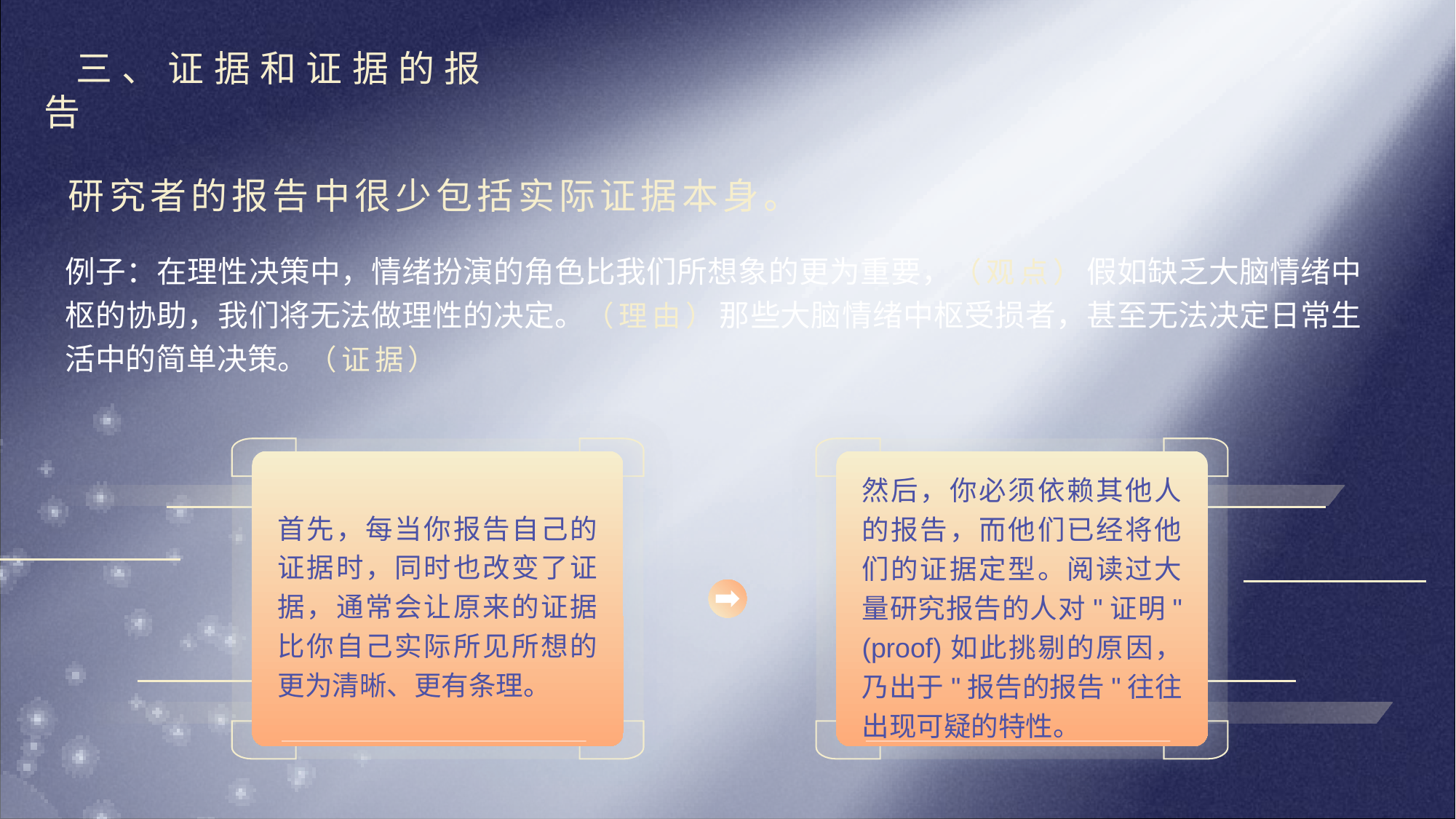

三、证据和证据的报告
研究者的报告中很少包括实际证据本身。
例子：在理性决策中，情绪扮演的角色比我们所想象的更为重要，（观点）假如缺乏大脑情绪中枢的协助，我们将无法做理性的决定。（理由）那些大脑情绪中枢受损者，甚至无法决定日常生活中的简单决策。（证据）

然后，你必须依赖其他人的报告，而他们已经将他们的证据定型。阅读过大量研究报告的人对"证明" (proof)如此挑剔的原因，乃出于"报告的报告"往往出现可疑的特性。

首先，每当你报告自己的证据时，同时也改变了证据，通常会让原来的证据比你自己实际所见所想的更为清晰、更有条理。